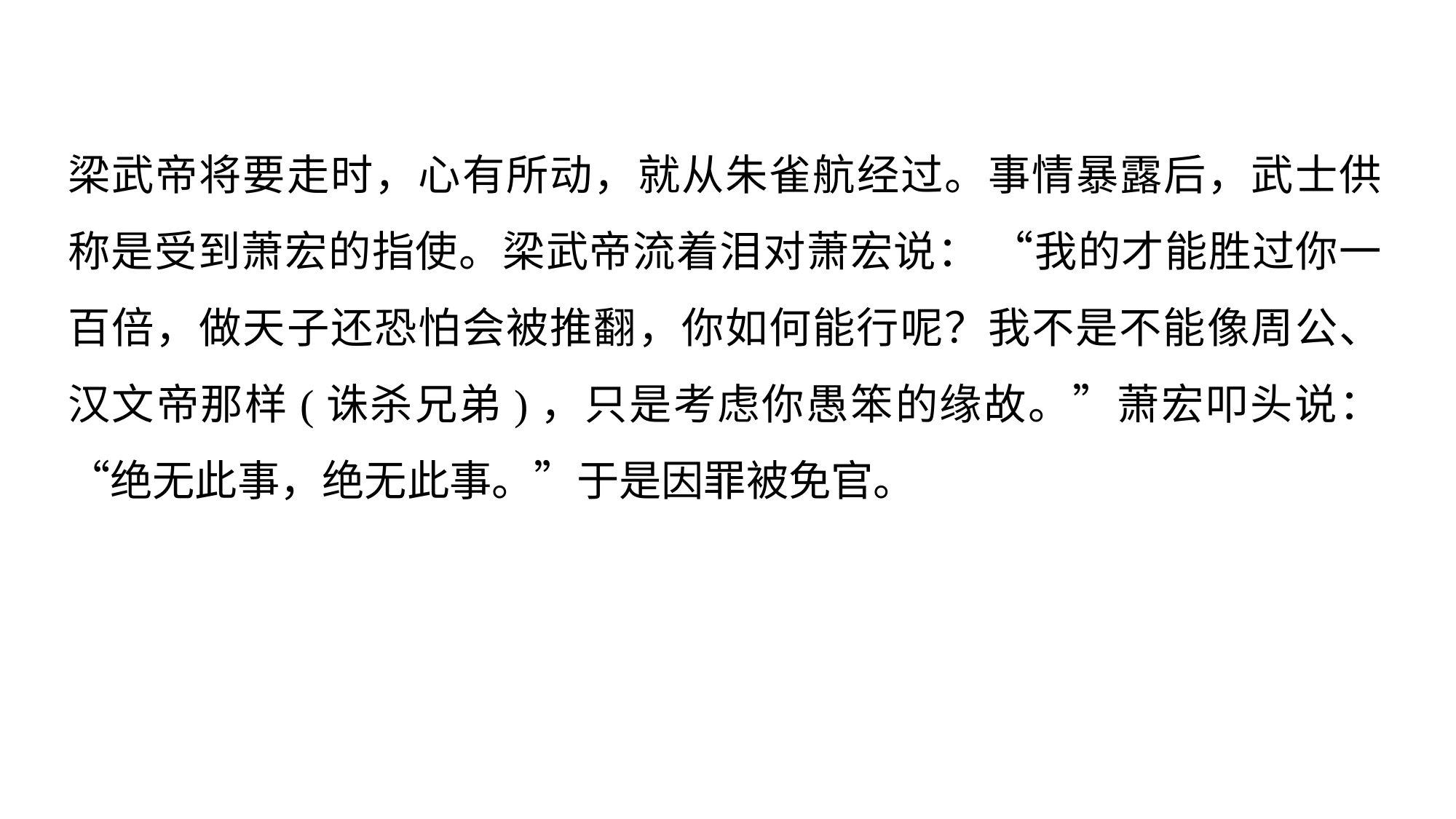

梁武帝将要走时，心有所动，就从朱雀航经过。事情暴露后，武士供称是受到萧宏的指使。梁武帝流着泪对萧宏说： “我的才能胜过你一百倍，做天子还恐怕会被推翻，你如何能行呢？我不是不能像周公、汉文帝那样(诛杀兄弟)，只是考虑你愚笨的缘故。”萧宏叩头说：“绝无此事，绝无此事。”于是因罪被免官。